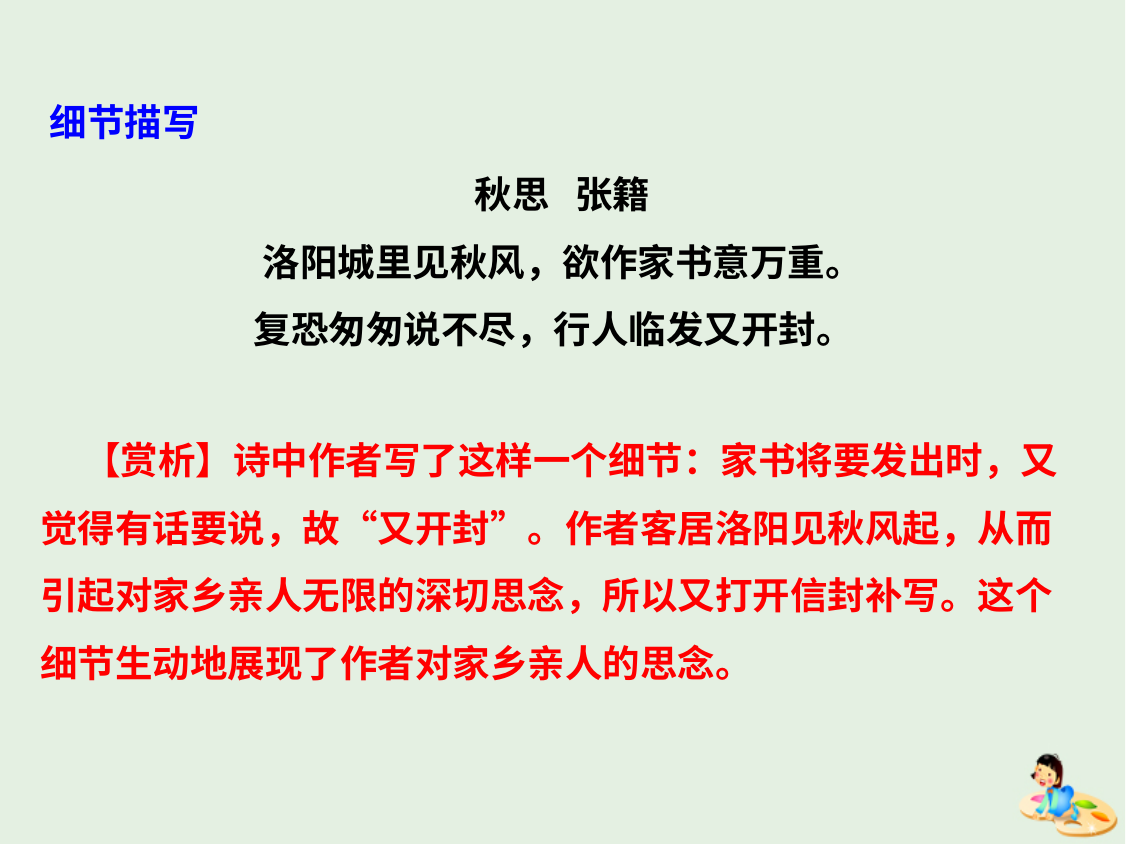

细节描写
秋思   张籍
洛阳城里见秋风，欲作家书意万重。
复恐匆匆说不尽，行人临发又开封。
    【赏析】诗中作者写了这样一个细节：家书将要发出时，又觉得有话要说，故“又开封”。作者客居洛阳见秋风起，从而引起对家乡亲人无限的深切思念，所以又打开信封补写。这个细节生动地展现了作者对家乡亲人的思念。